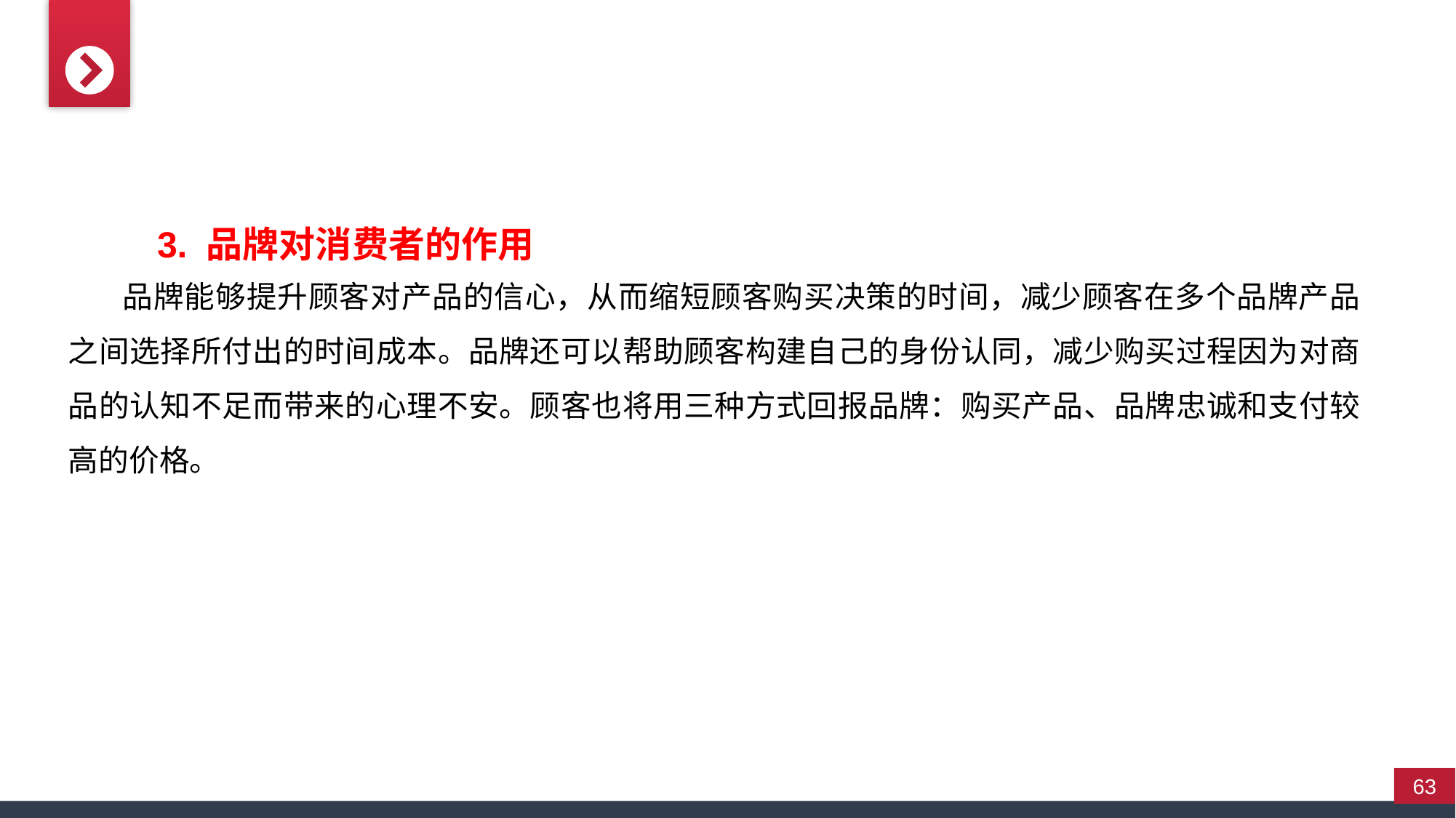

3. 品牌对消费者的作用
品牌能够提升顾客对产品的信心，从而缩短顾客购买决策的时间，减少顾客在多个品牌产品之间选择所付出的时间成本。品牌还可以帮助顾客构建自己的身份认同，减少购买过程因为对商品的认知不足而带来的心理不安。顾客也将用三种方式回报品牌：购买产品、品牌忠诚和支付较高的价格。